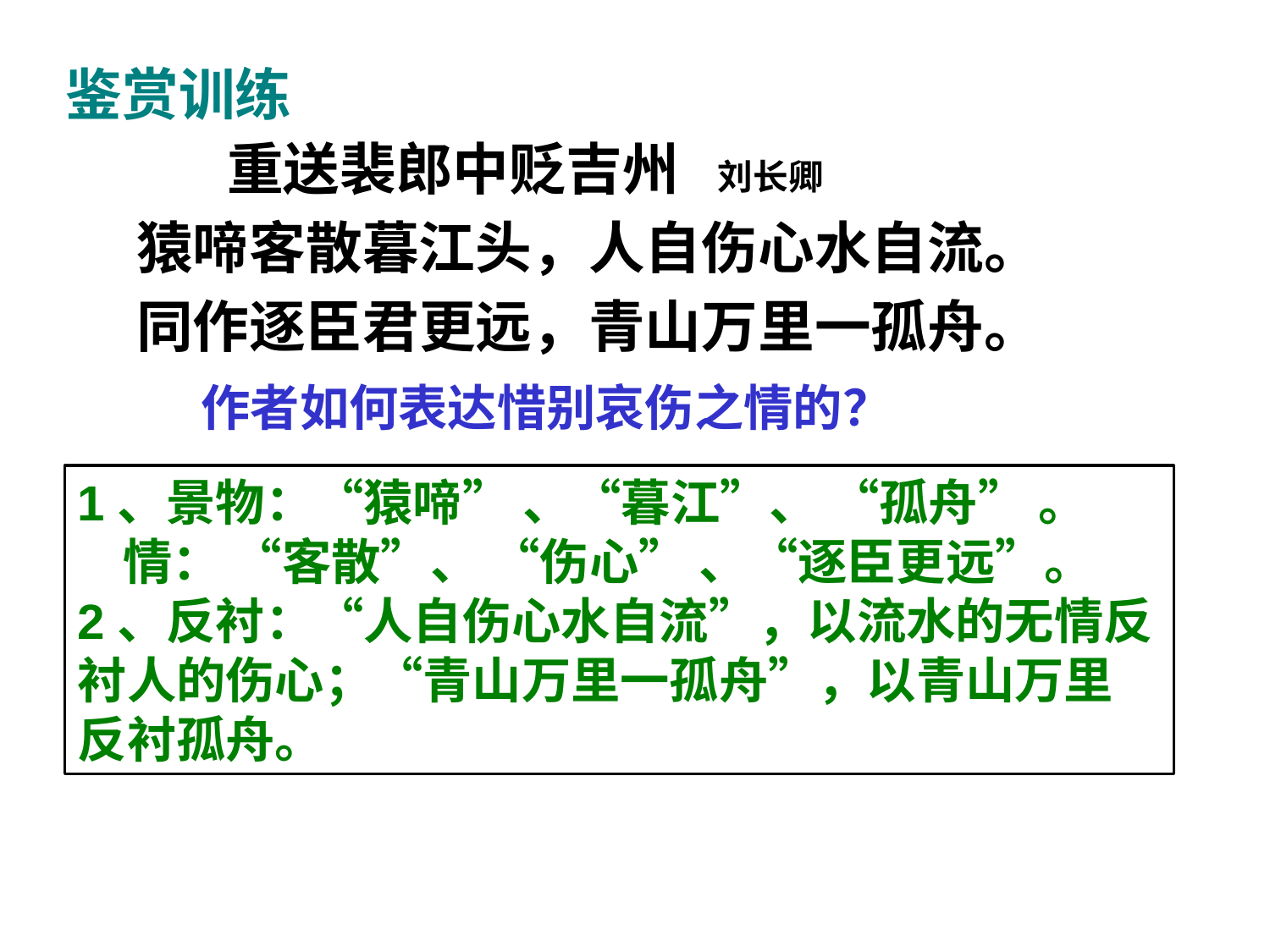

鉴赏训练
         重送裴郎中贬吉州   刘长卿
  猿啼客散暮江头，人自伤心水自流。
  同作逐臣君更远，青山万里一孤舟。
       作者如何表达惜别哀伤之情的？
1、景物：“猿啼” 、“暮江”、 “孤舟” 。
   情： “客散”、 “伤心” 、“逐臣更远”。
2、反衬：“人自伤心水自流”，以流水的无情反衬人的伤心；“青山万里一孤舟”，以青山万里反衬孤舟。